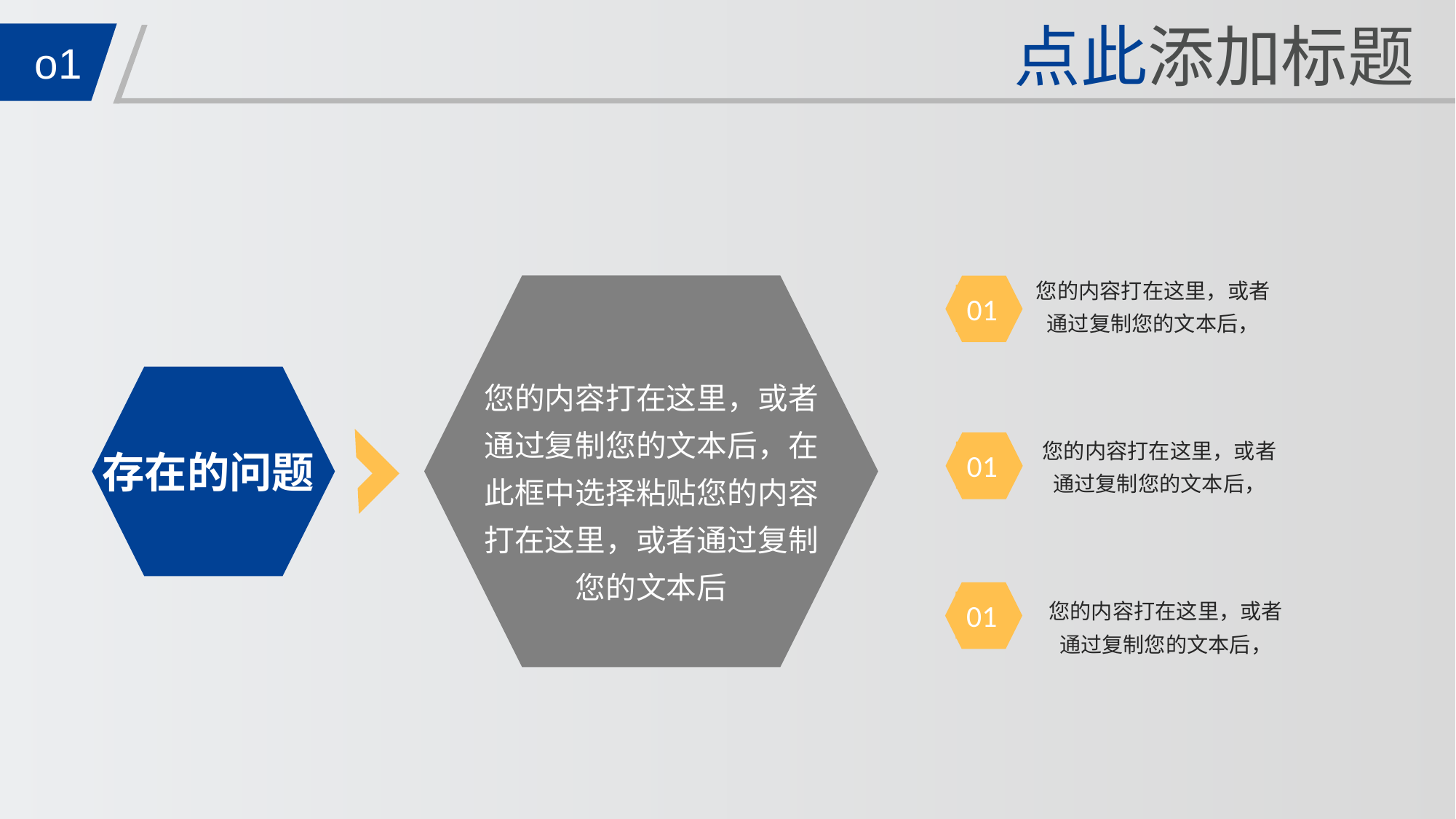

点此添加标题

o1
您的内容打在这里，或者通过复制您的文本后，

01
您的内容打在这里，或者通过复制您的文本后，在此框中选择粘贴您的内容打在这里，或者通过复制您的文本后

存在的问题
您的内容打在这里，或者通过复制您的文本后，

01

01
您的内容打在这里，或者通过复制您的文本后，